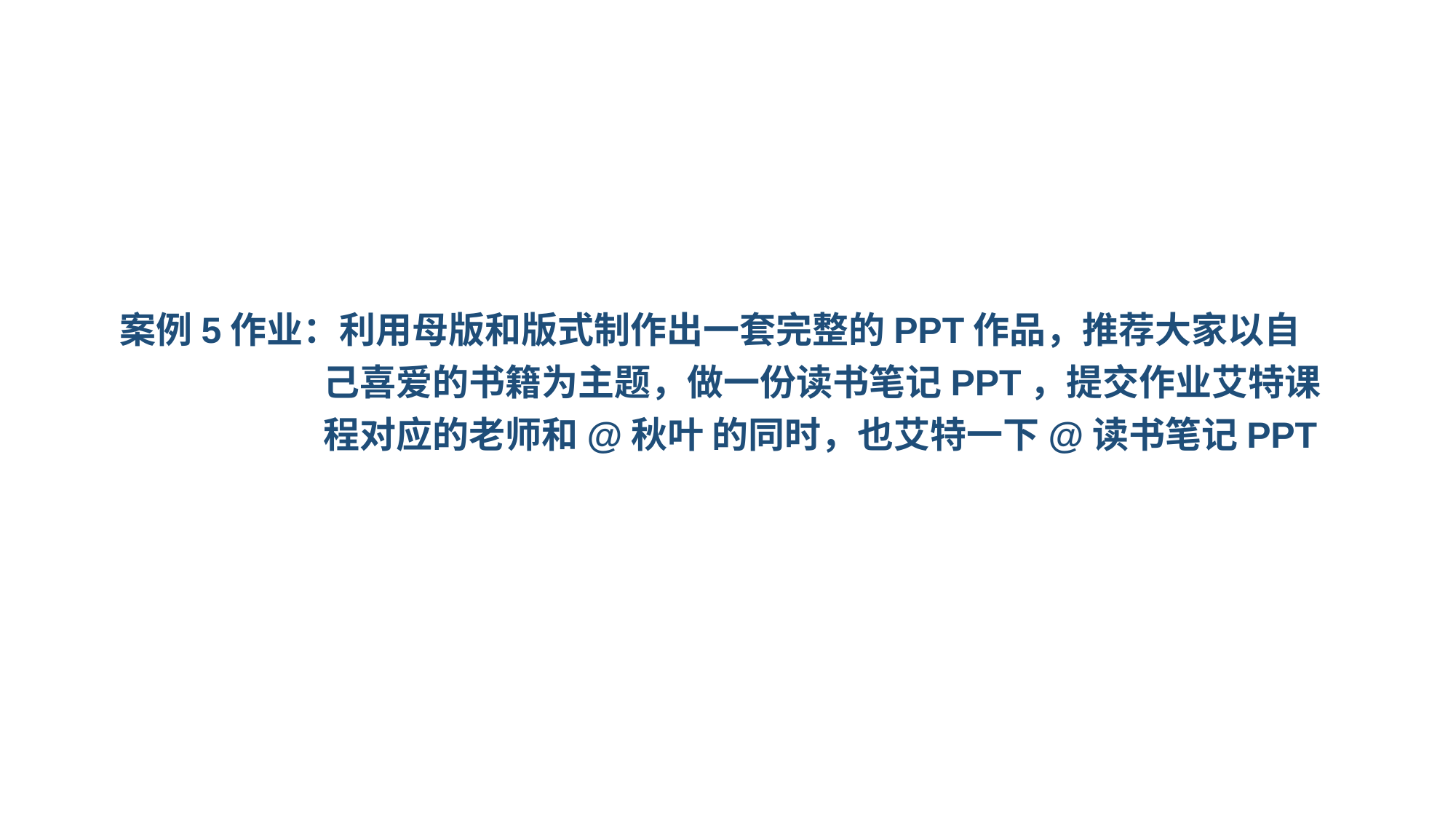

案例5作业：利用母版和版式制作出一套完整的PPT作品，推荐大家以自己喜爱的书籍为主题，做一份读书笔记PPT，提交作业艾特课程对应的老师和@秋叶 的同时，也艾特一下@读书笔记PPT